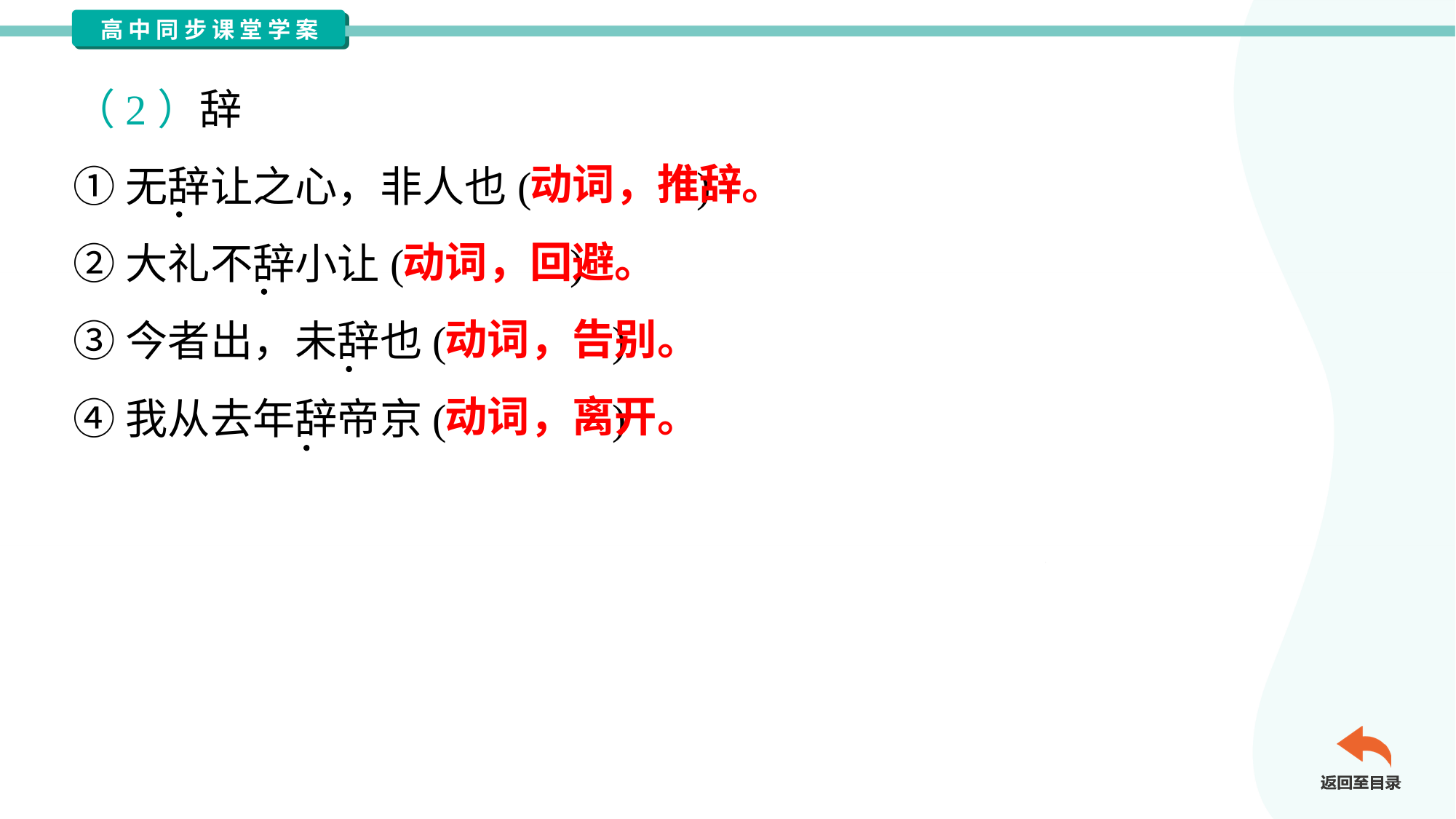

（2）辞
①无辞让之心，非人也(              )
②大礼不辞小让(              )
③今者出，未辞也(              )
④我从去年辞帝京(              )
动词，推辞。
动词，回避。

动词，告别。

动词，离开。